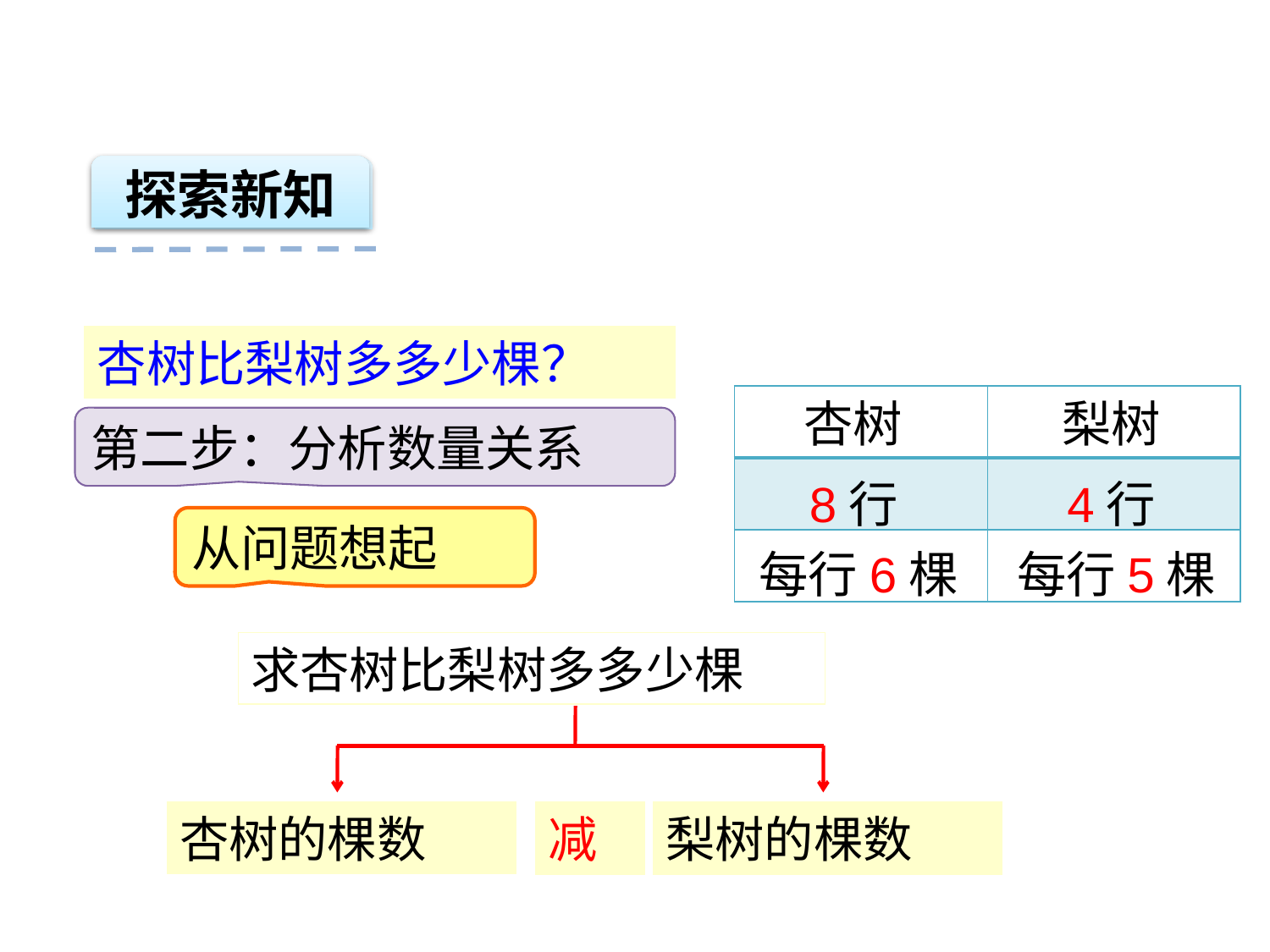

探索新知

杏树比梨树多多少棵？
|  |  |
| --- | --- |
|  |  |
|  |  |
杏树
梨树
8行
4行
每行6棵
每行5棵
第二步：分析数量关系
从问题想起
求杏树比梨树多多少棵
杏树的棵数
减
梨树的棵数